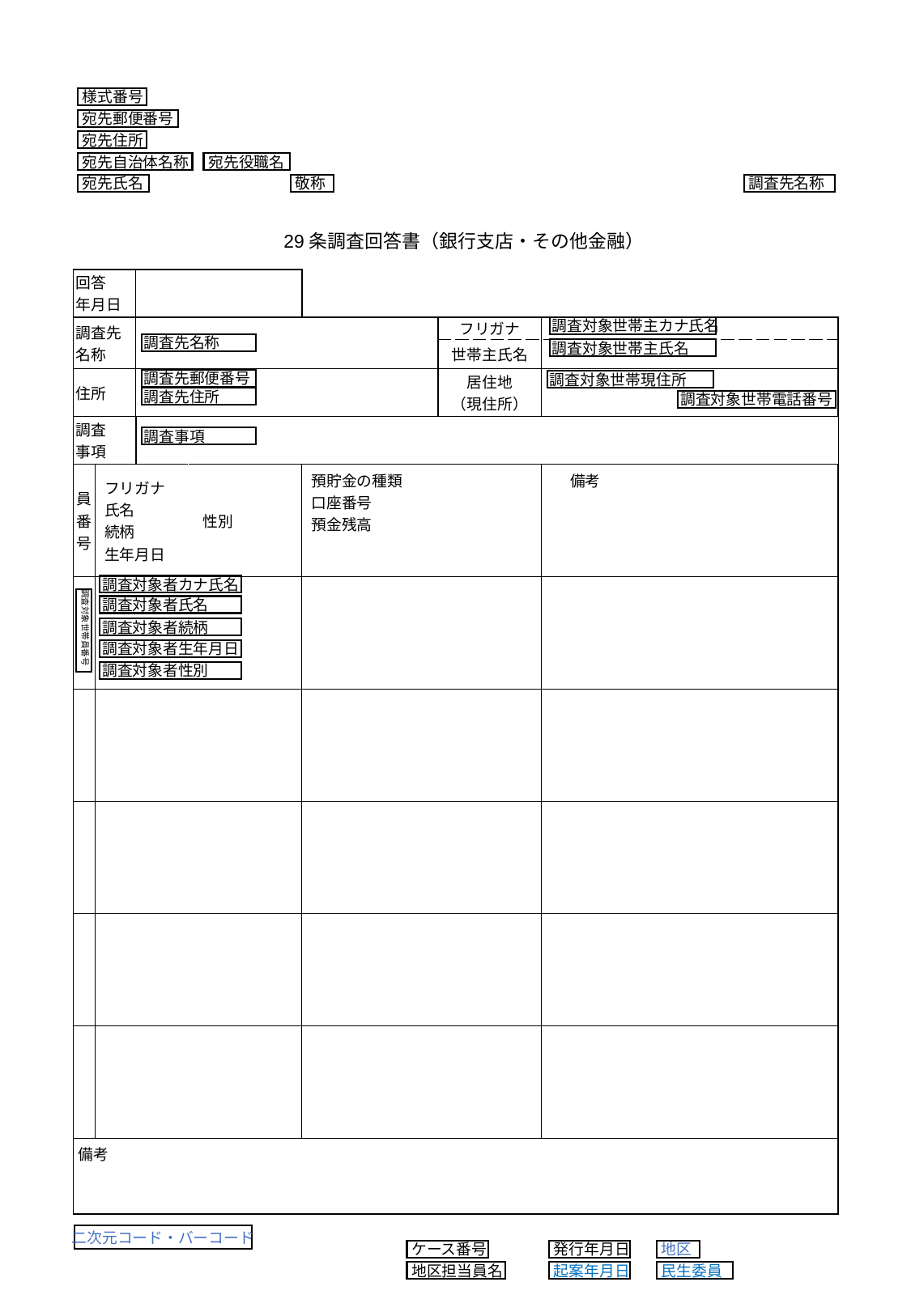

様式番号
宛先郵便番号
宛先住所
宛先自治体名称
宛先役職名
宛先氏名
敬称
調査先名称
29条調査回答書（銀行支店・その他金融）
| 回答 年月日 |  |  |  |  |  |  |  |
| --- | --- | --- | --- | --- | --- | --- | --- |
| 調査先 名称 |  |  |  |  | フリガナ |  |  |
|  |  |  |  |  | 世帯主氏名 |  |  |
| 住所 |  |  |  |  | 居住地 （現住所） |  | 調査対象世帯電話番号 |
| 調査 事項 |  |  |  |  |  |  |  |
| 員番号 | フリガナ 氏名 続柄 生年月日 |  | 性別 | 預貯金の種類 口座番号 預金残高 |  | 備考 | 備考 |
|  |  |  |  |  |  |  |  |
|  |  |  |  |  |  |  |  |
|  |  |  |  |  |  |  |  |
|  |  |  |  |  |  |  |  |
|  |  |  |  |  |  |  |  |
| 備考 |  |  |  |  |  |  |  |
調査対象世帯主カナ氏名
調査先名称
調査対象世帯主氏名
調査先郵便番号
調査対象世帯現住所
調査先住所
調査対象世帯電話番号
調査事項
調査対象者カナ氏名
調査対象世帯員番号
調査対象者氏名
調査対象者続柄
調査対象者生年月日
調査対象者性別
二次元コード・バーコード
ケース番号
発行年月日
地区
地区担当員名
起案年月日
民生委員